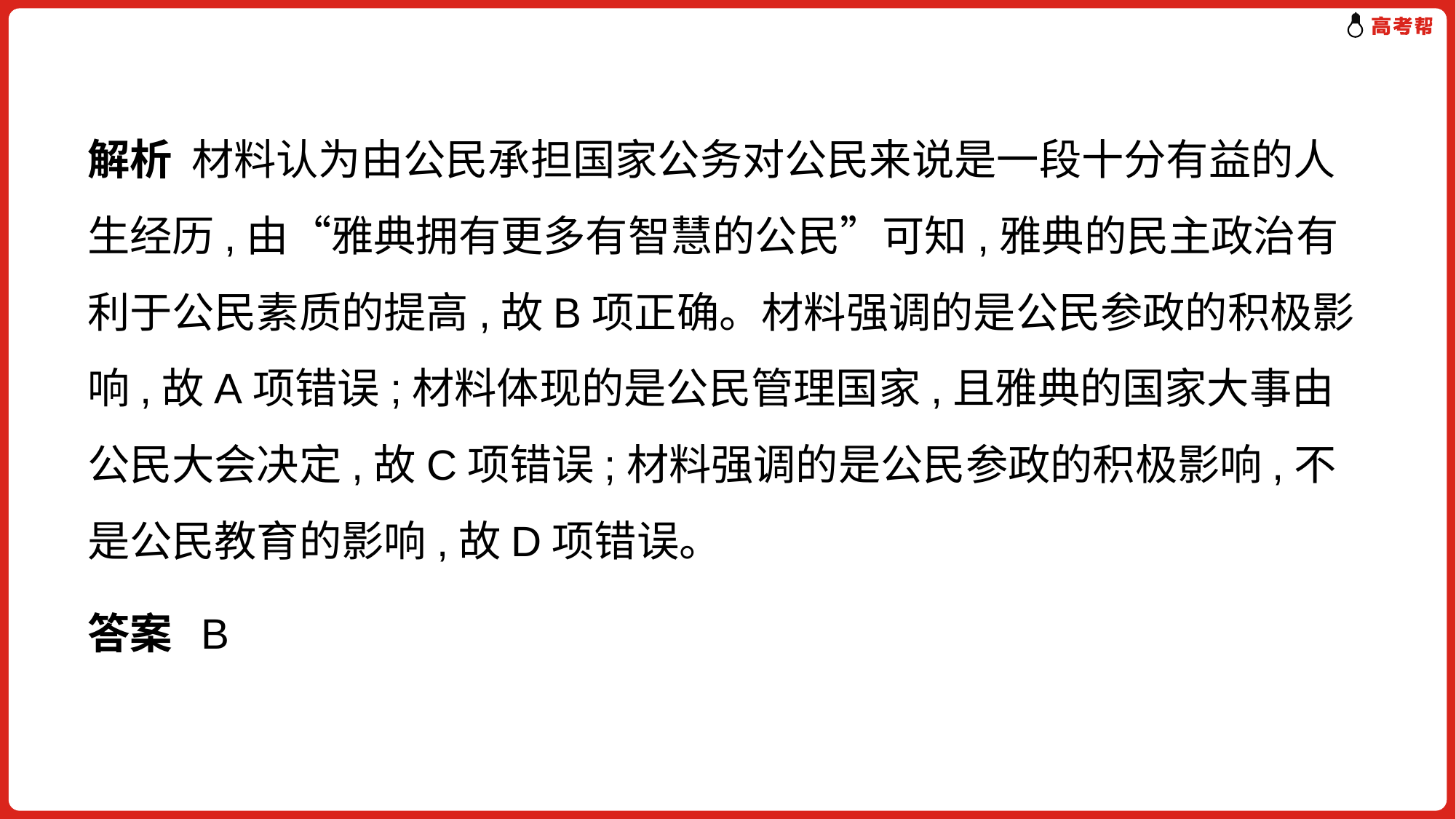

解析  材料认为由公民承担国家公务对公民来说是一段十分有益的人生经历,由“雅典拥有更多有智慧的公民”可知,雅典的民主政治有利于公民素质的提高,故B项正确。材料强调的是公民参政的积极影响,故A项错误;材料体现的是公民管理国家,且雅典的国家大事由公民大会决定,故C项错误;材料强调的是公民参政的积极影响,不是公民教育的影响,故D项错误。
答案  B